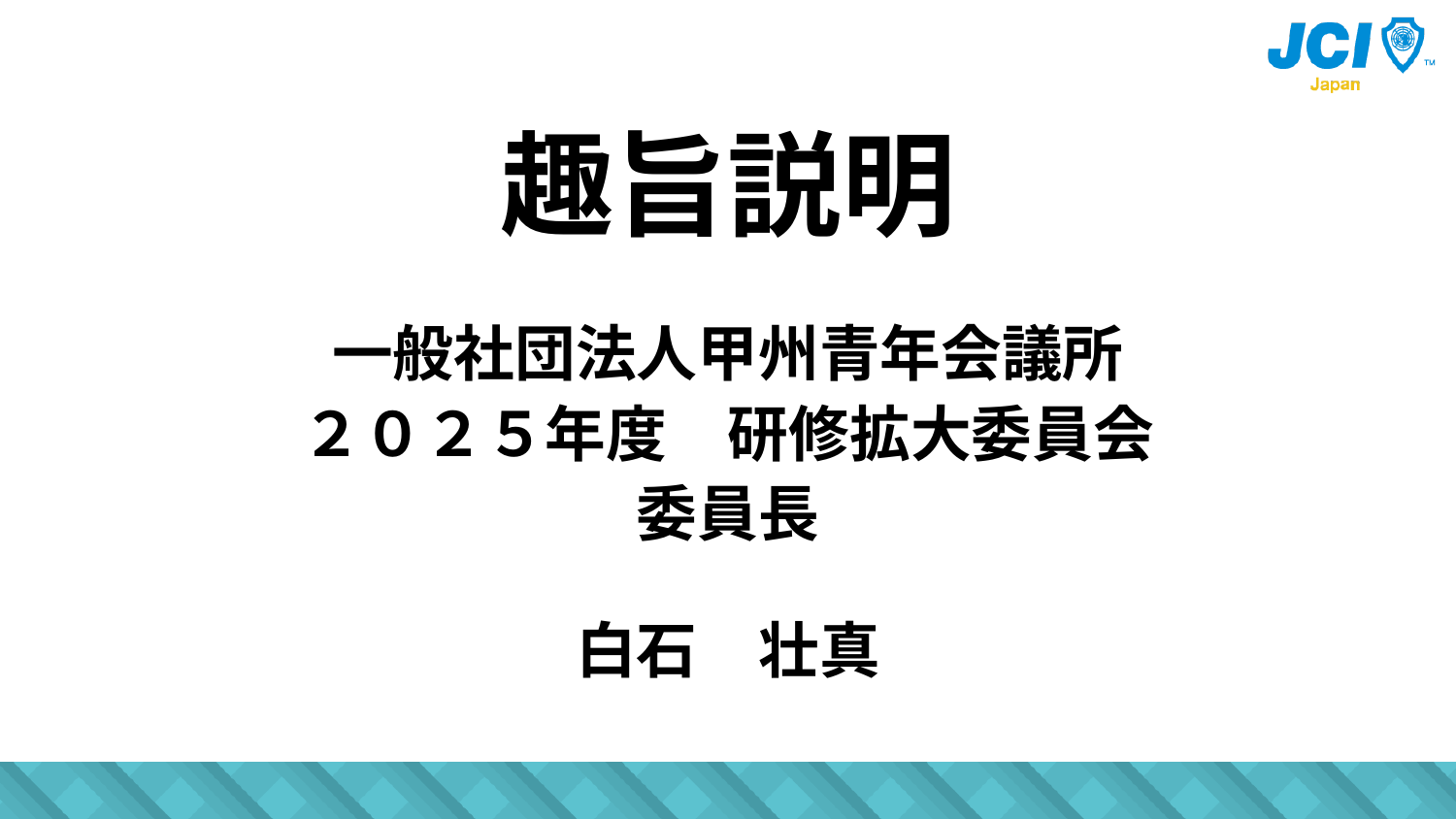

趣旨説明

一般社団法人甲州青年会議所
２０２５年度　研修拡大委員会
委員長

白石　壮真
#